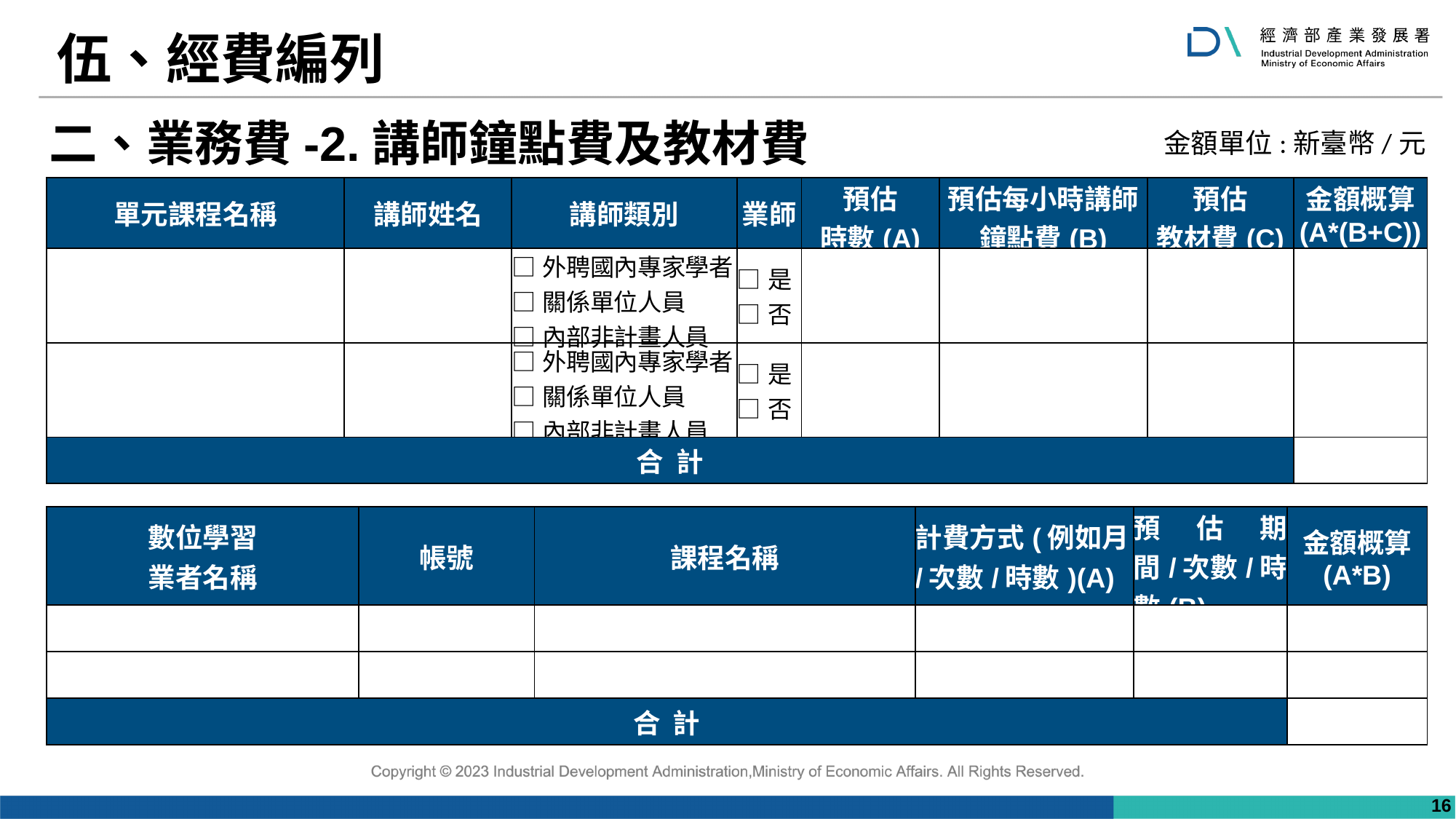

# 伍、經費編列
二、業務費-2.講師鐘點費及教材費
金額單位:新臺幣/元
| 單元課程名稱 | 講師姓名 | 講師類別 | 業師 | 預估 時數(A) | 預估每小時講師鐘點費(B) | 預估 教材費(C) | 金額概算 (A\*(B+C)) |
| --- | --- | --- | --- | --- | --- | --- | --- |
|  |  | □外聘國內專家學者 □關係單位人員 □內部非計畫人員 | □是 □否 |  |  |  |  |
|  |  | □外聘國內專家學者 □關係單位人員 □內部非計畫人員 | □是 □否 |  |  |  |  |
| 合 計 |  |  |  |  |  |  | 0 |
| 數位學習 業者名稱 | 帳號 | 課程名稱 | 計費方式(例如月/次數/時數)(A) | 預估期間/次數/時數(B) | 金額概算 (A\*B) |
| --- | --- | --- | --- | --- | --- |
|  |  |  |  |  |  |
|  |  |  |  |  |  |
| 合 計 |  |  |  |  | 0 |
16